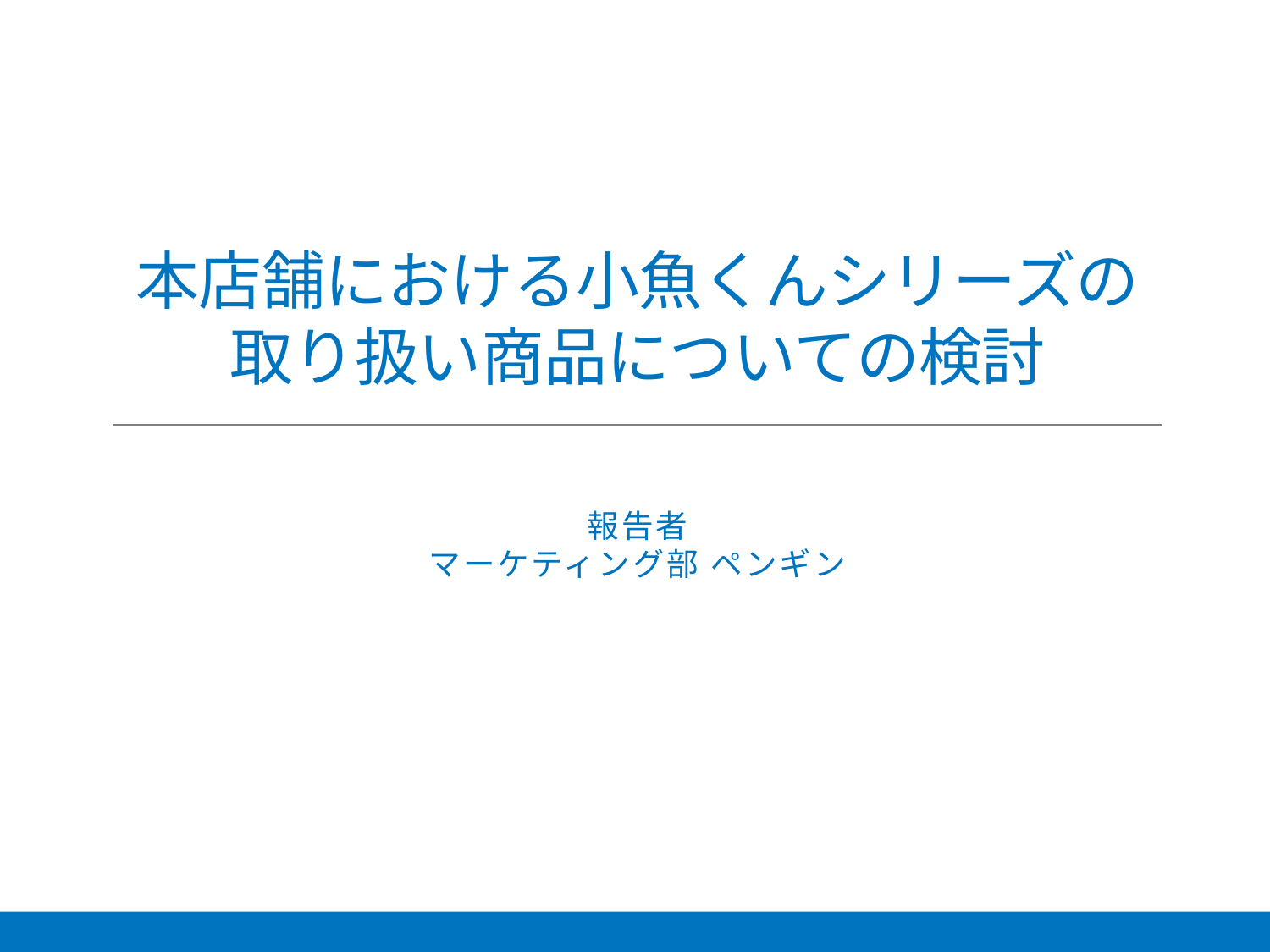

# 本店舗における小魚くんシリーズの 取り扱い商品についての検討
報告者
マーケティング部 ペンギン